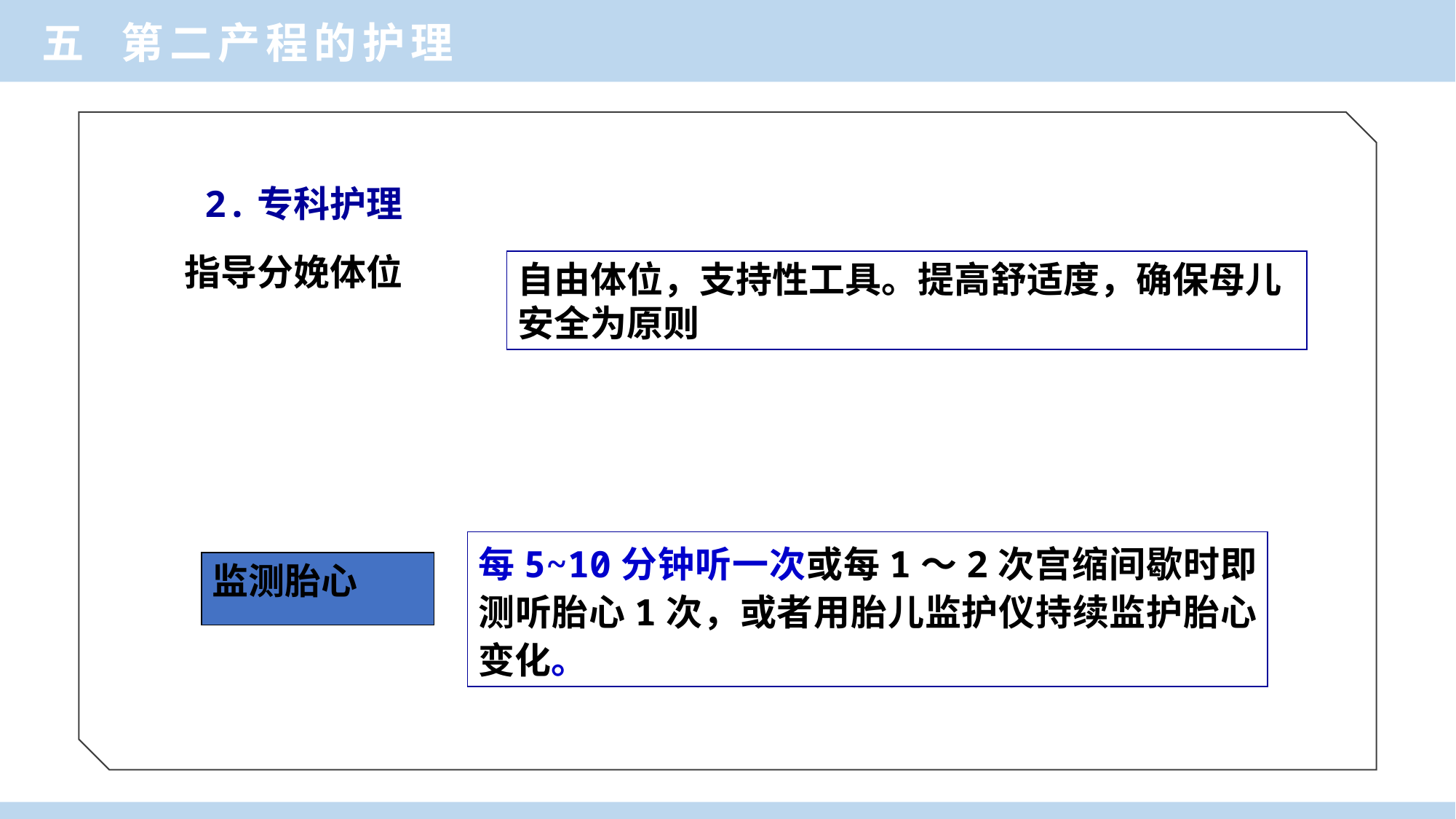

五  第二产程的护理

2.专科护理
指导分娩体位
自由体位，支持性工具。提高舒适度，确保母儿安全为原则
每5~10分钟听一次或每1～2次宫缩间歇时即测听胎心1次，或者用胎儿监护仪持续监护胎心变化。
监测胎心